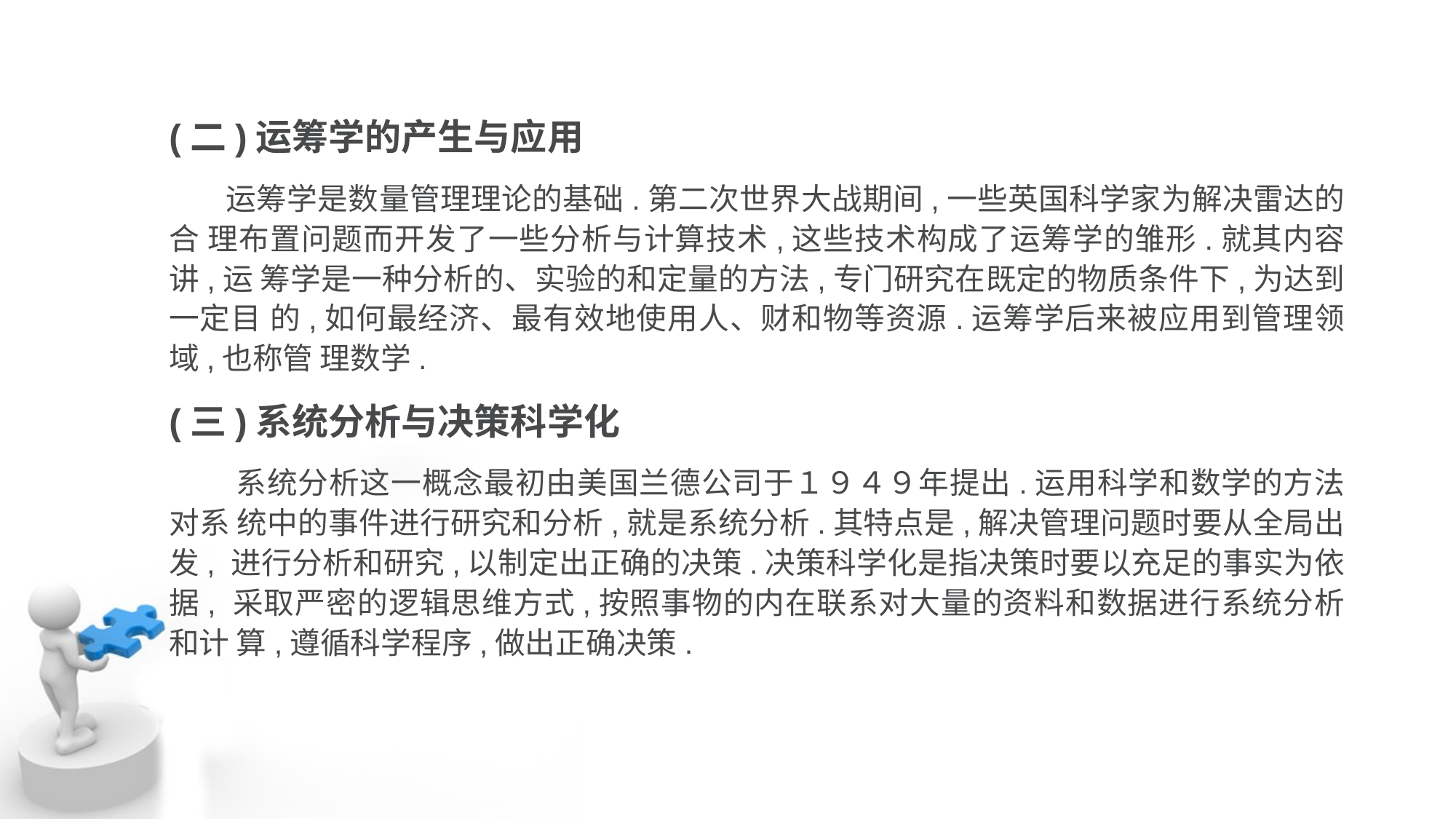

(二)运筹学的产生与应用
       运筹学是数量管理理论的基础.第二次世界大战期间,一些英国科学家为解决雷达的合 理布置问题而开发了一些分析与计算技术,这些技术构成了运筹学的雏形.就其内容讲,运 筹学是一种分析的、实验的和定量的方法,专门研究在既定的物质条件下,为达到一定目 的,如何最经济、最有效地使用人、财和物等资源.运筹学后来被应用到管理领域,也称管 理数学.
(三)系统分析与决策科学化
        系统分析这一概念最初由美国兰德公司于１９４９年提出.运用科学和数学的方法对系 统中的事件进行研究和分析,就是系统分析.其特点是,解决管理问题时要从全局出发, 进行分析和研究,以制定出正确的决策.决策科学化是指决策时要以充足的事实为依据, 采取严密的逻辑思维方式,按照事物的内在联系对大量的资料和数据进行系统分析和计 算,遵循科学程序,做出正确决策.